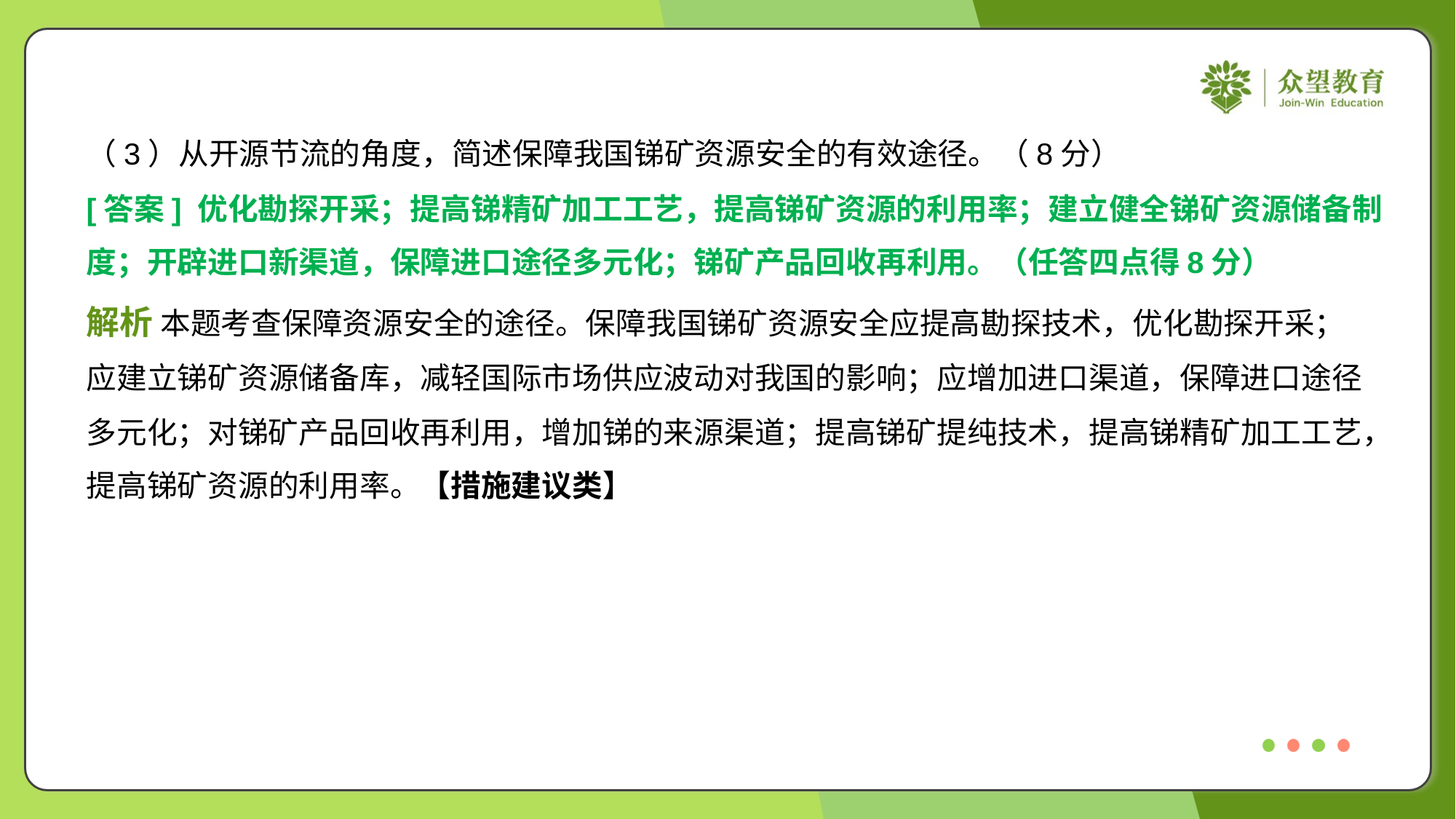

（3）从开源节流的角度，简述保障我国锑矿资源安全的有效途径。（8分）
[答案] 优化勘探开采；提高锑精矿加工工艺，提高锑矿资源的利用率；建立健全锑矿资源储备制
度；开辟进口新渠道，保障进口途径多元化；锑矿产品回收再利用。（任答四点得8分）
解析 本题考查保障资源安全的途径。保障我国锑矿资源安全应提高勘探技术，优化勘探开采；
应建立锑矿资源储备库，减轻国际市场供应波动对我国的影响；应增加进口渠道，保障进口途径
多元化；对锑矿产品回收再利用，增加锑的来源渠道；提高锑矿提纯技术，提高锑精矿加工工艺，
提高锑矿资源的利用率。【措施建议类】